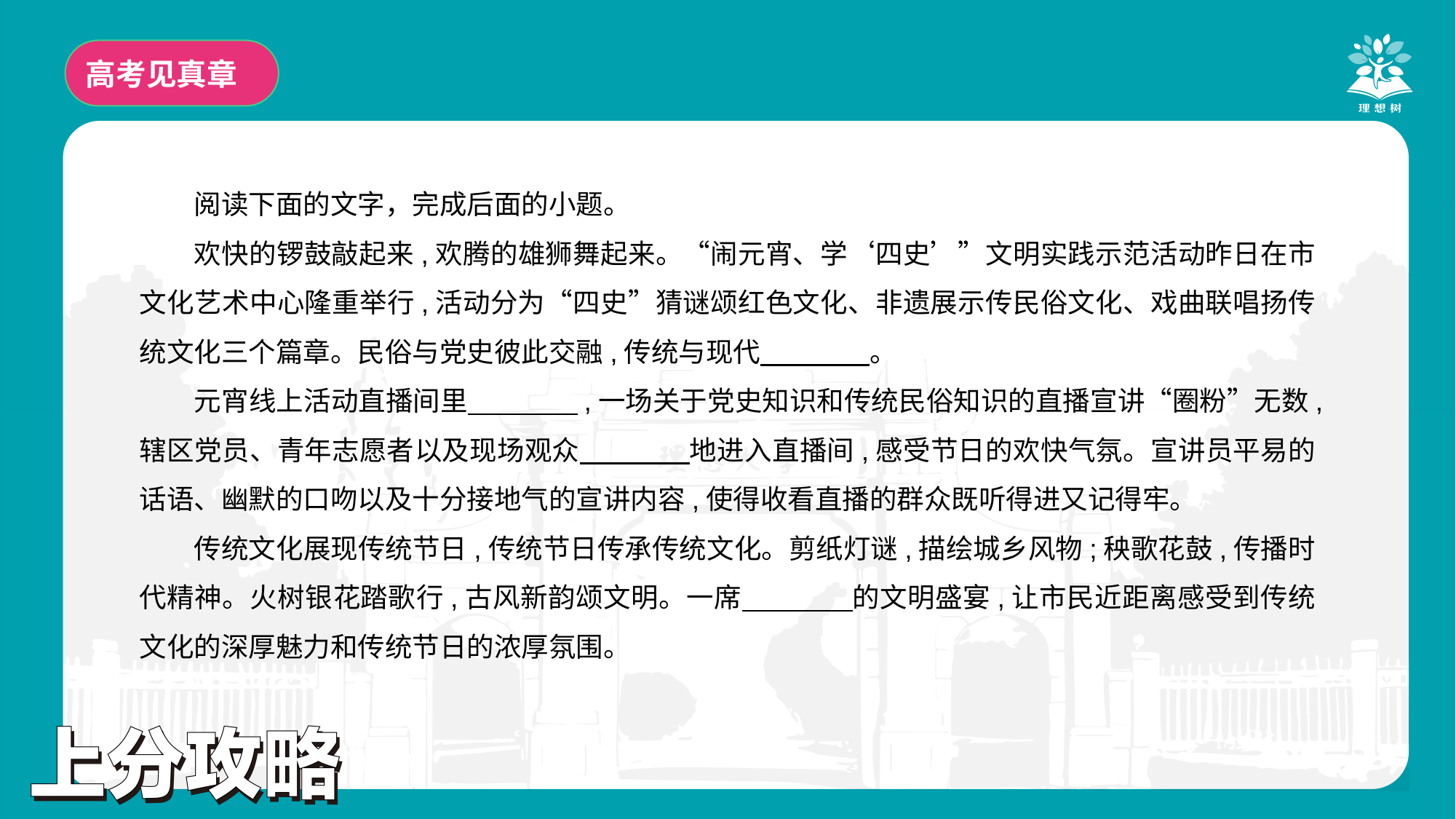

高考见真章
阅读下面的文字，完成后面的小题。
欢快的锣鼓敲起来,欢腾的雄狮舞起来。“闹元宵、学‘四史’”文明实践示范活动昨日在市文化艺术中心隆重举行,活动分为“四史”猜谜颂红色文化、非遗展示传民俗文化、戏曲联唱扬传统文化三个篇章。民俗与党史彼此交融,传统与现代　　　　。
元宵线上活动直播间里　　　　,一场关于党史知识和传统民俗知识的直播宣讲“圈粉”无数,辖区党员、青年志愿者以及现场观众　　　　地进入直播间,感受节日的欢快气氛。宣讲员平易的话语、幽默的口吻以及十分接地气的宣讲内容,使得收看直播的群众既听得进又记得牢。
传统文化展现传统节日,传统节日传承传统文化。剪纸灯谜,描绘城乡风物;秧歌花鼓,传播时代精神。火树银花踏歌行,古风新韵颂文明。一席　　　　的文明盛宴,让市民近距离感受到传统文化的深厚魅力和传统节日的浓厚氛围。